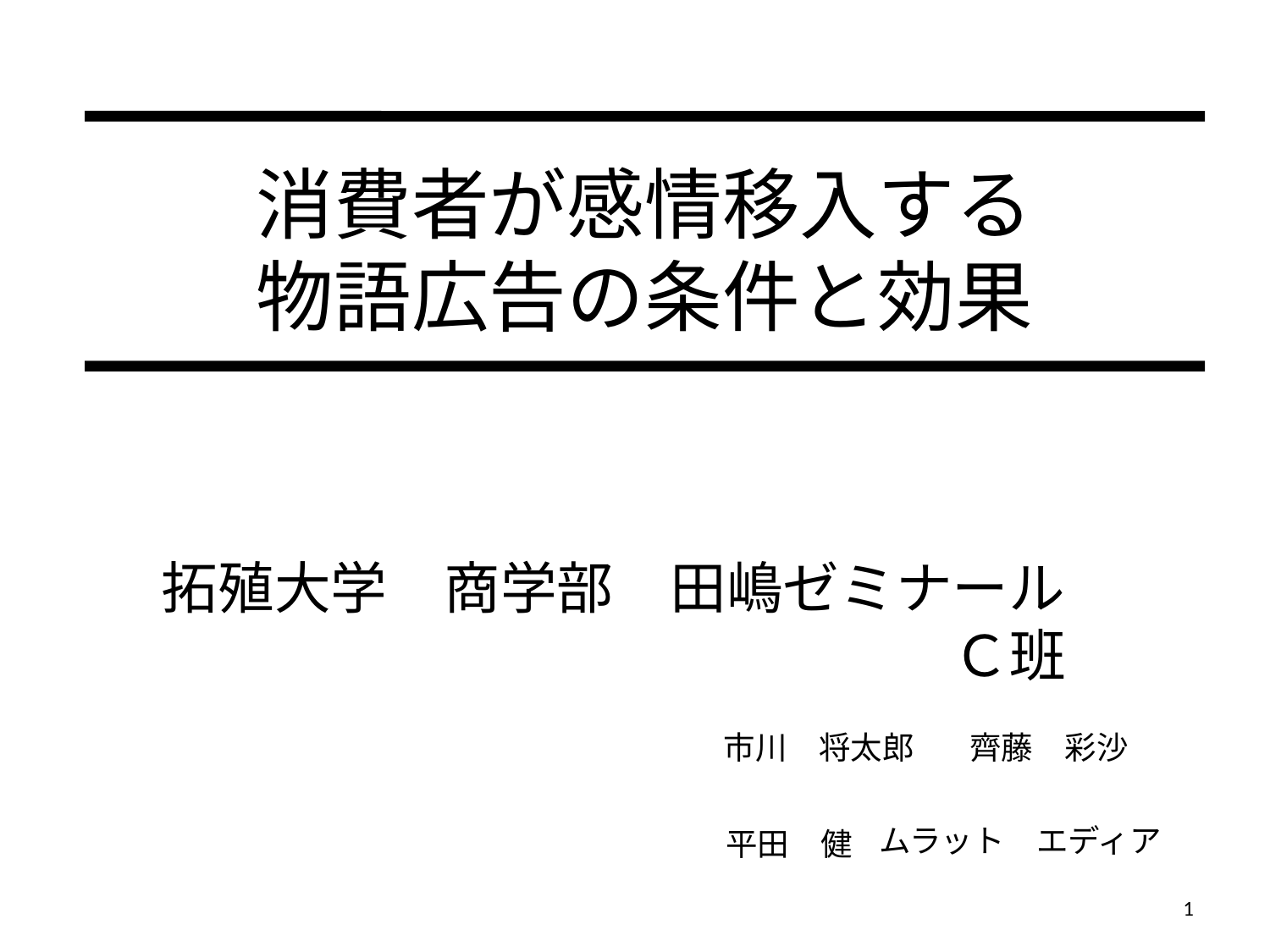

# 消費者が感情移入する 物語広告の条件と効果

拓殖大学　商学部　田嶋ゼミナール　Ｃ班

市川　将太郎
齊藤　彩沙
ムラット　エディア
平田　健
1